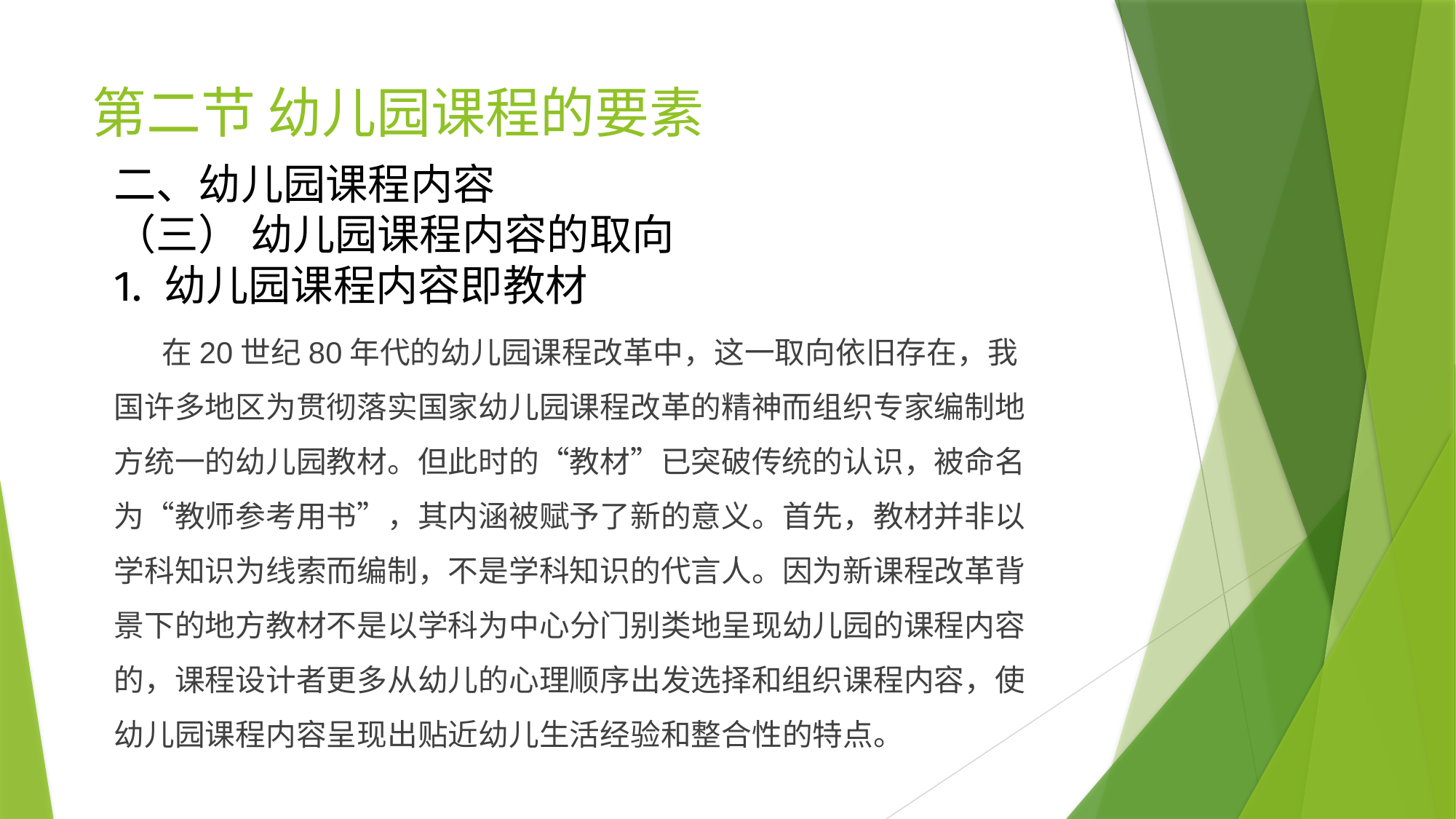

# 第二节 幼儿园课程的要素
二、幼儿园课程内容
（三） 幼儿园课程内容的取向
1. 幼儿园课程内容即教材
      在20世纪80年代的幼儿园课程改革中，这一取向依旧存在，我国许多地区为贯彻落实国家幼儿园课程改革的精神而组织专家编制地方统一的幼儿园教材。但此时的“教材”已突破传统的认识，被命名为“教师参考用书”，其内涵被赋予了新的意义。首先，教材并非以学科知识为线索而编制，不是学科知识的代言人。因为新课程改革背景下的地方教材不是以学科为中心分门别类地呈现幼儿园的课程内容的，课程设计者更多从幼儿的心理顺序出发选择和组织课程内容，使幼儿园课程内容呈现出贴近幼儿生活经验和整合性的特点。